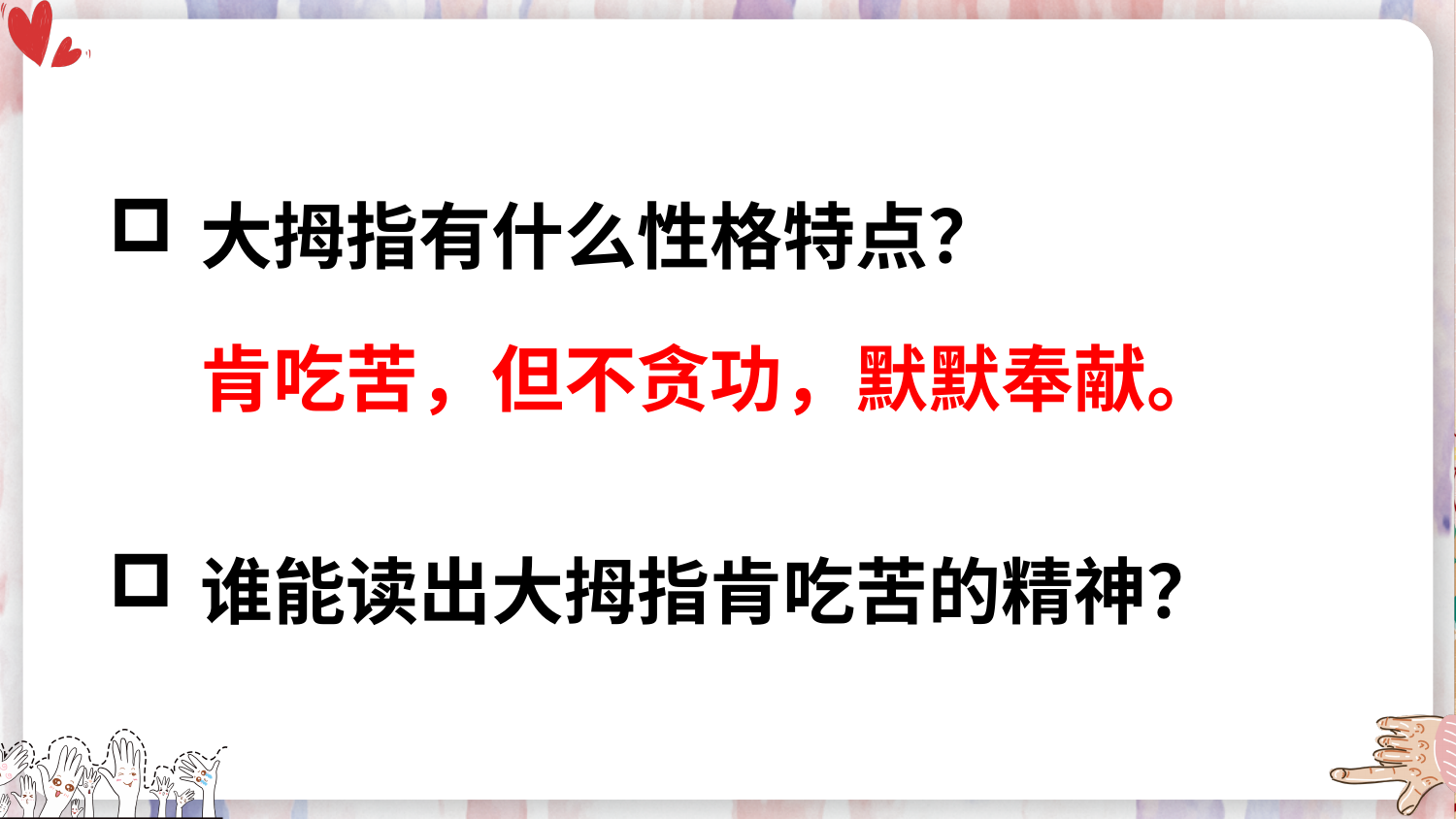

大拇指有什么性格特点？
肯吃苦，但不贪功，默默奉献。
谁能读出大拇指肯吃苦的精神？